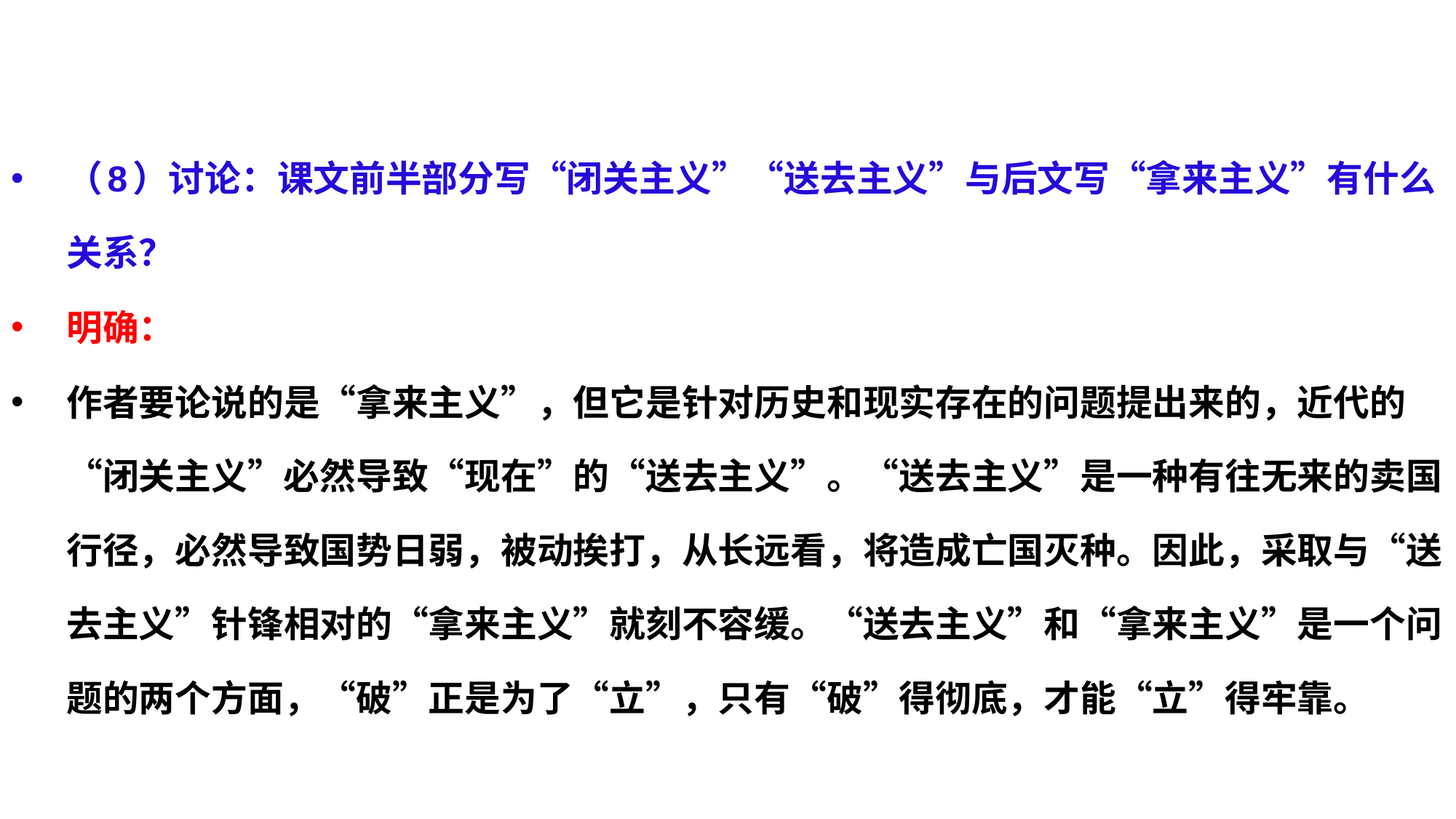

（8）讨论：课文前半部分写“闭关主义”“送去主义”与后文写“拿来主义”有什么关系？
明确：
作者要论说的是“拿来主义”，但它是针对历史和现实存在的问题提出来的，近代的“闭关主义”必然导致“现在”的“送去主义”。“送去主义”是一种有往无来的卖国行径，必然导致国势日弱，被动挨打，从长远看，将造成亡国灭种。因此，采取与“送去主义”针锋相对的“拿来主义”就刻不容缓。“送去主义”和“拿来主义”是一个问题的两个方面，“破”正是为了“立”，只有“破”得彻底，才能“立”得牢靠。